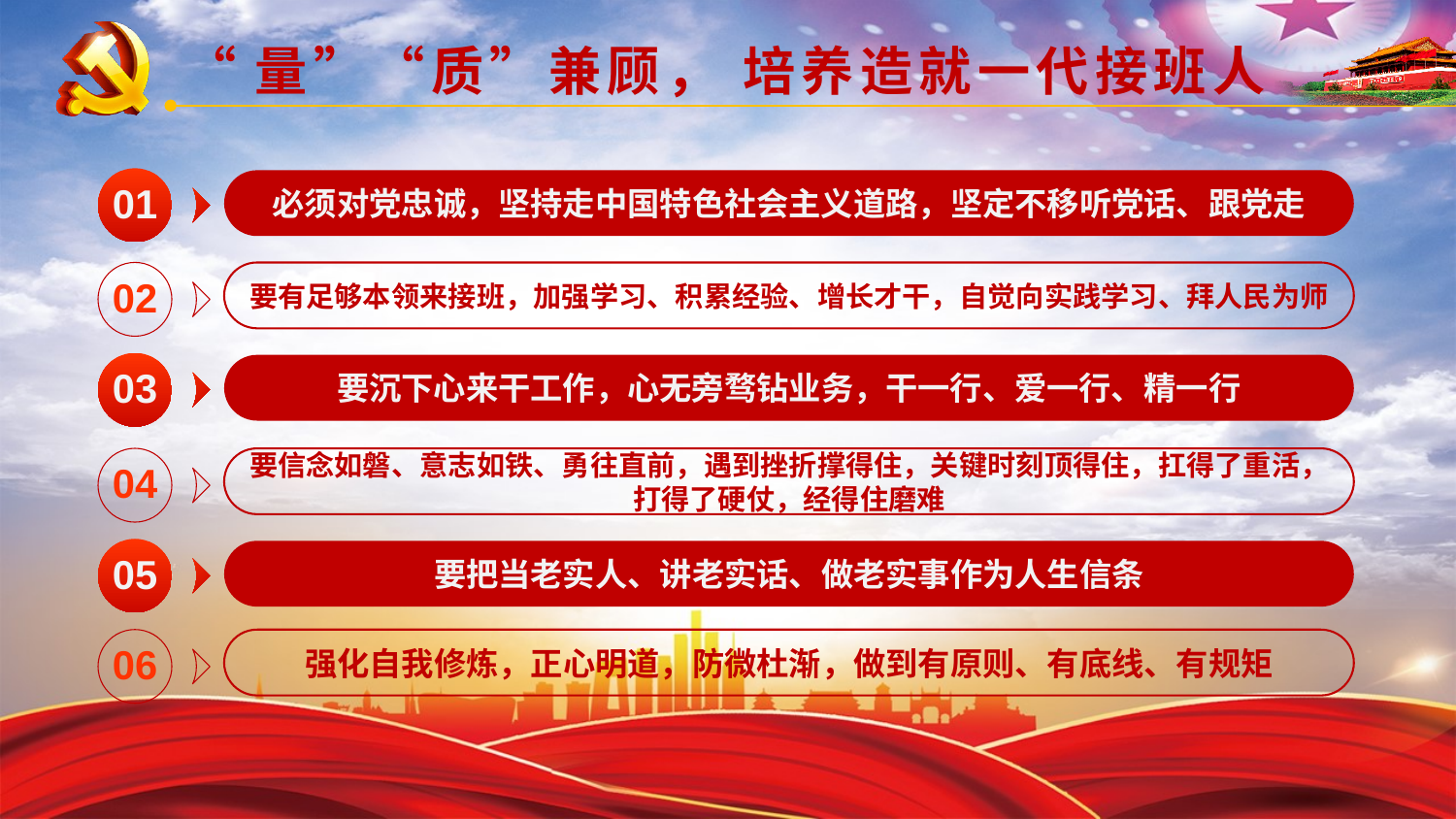

“量”“质”兼顾， 培养造就一代接班人

01
必须对党忠诚，坚持走中国特色社会主义道路，坚定不移听党话、跟党走

02
要有足够本领来接班，加强学习、积累经验、增长才干，自觉向实践学习、拜人民为师

03
要沉下心来干工作，心无旁骛钻业务，干一行、爱一行、精一行

04
要信念如磐、意志如铁、勇往直前，遇到挫折撑得住，关键时刻顶得住，扛得了重活，打得了硬仗，经得住磨难

05
要把当老实人、讲老实话、做老实事作为人生信条

06
强化自我修炼，正心明道，防微杜渐，做到有原则、有底线、有规矩